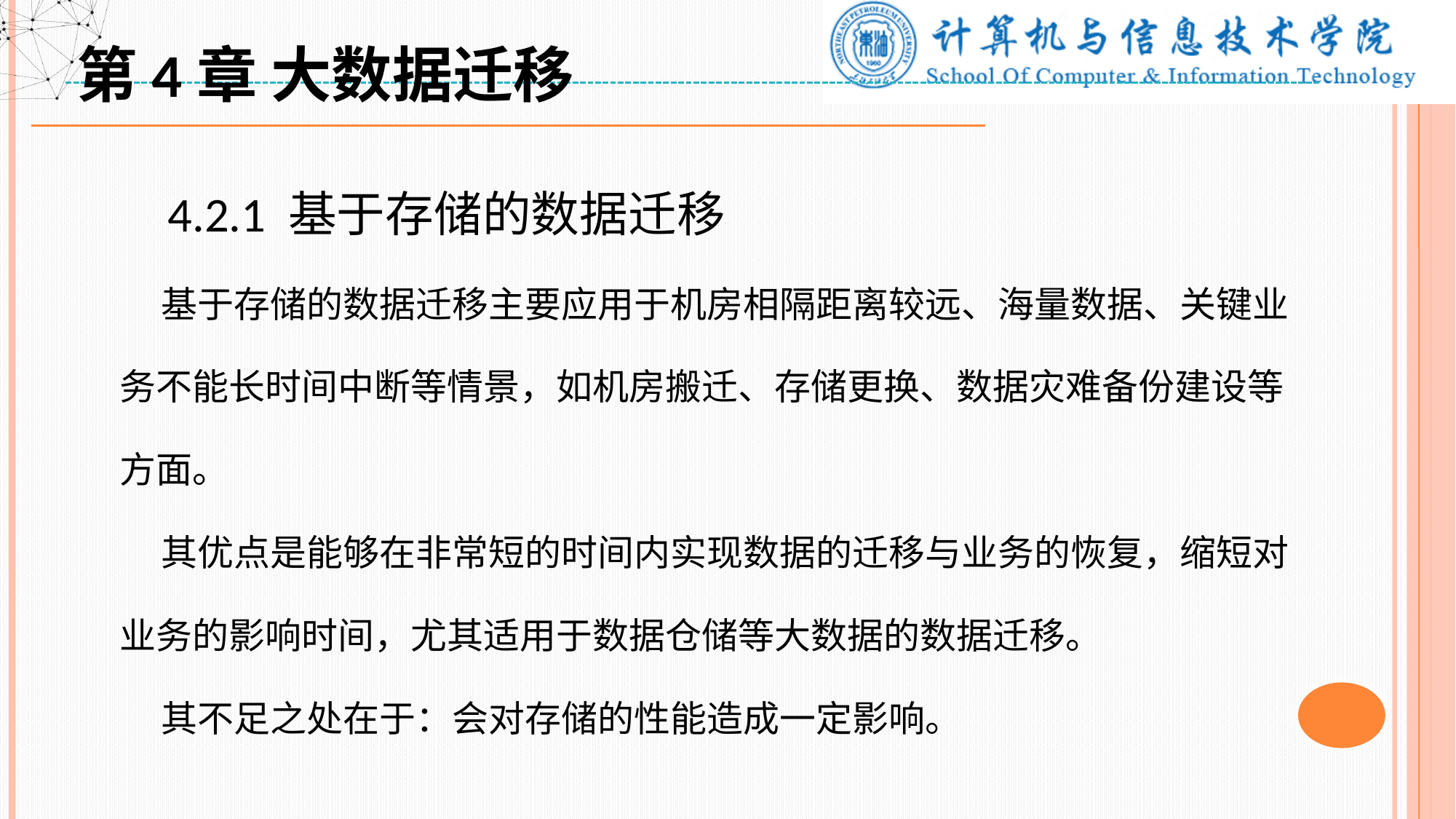

第4章 大数据迁移
     4.2.1 基于存储的数据迁移
    基于存储的数据迁移主要应用于机房相隔距离较远、海量数据、关键业务不能长时间中断等情景，如机房搬迁、存储更换、数据灾难备份建设等方面。
    其优点是能够在非常短的时间内实现数据的迁移与业务的恢复，缩短对业务的影响时间，尤其适用于数据仓储等大数据的数据迁移。
    其不足之处在于：会对存储的性能造成一定影响。